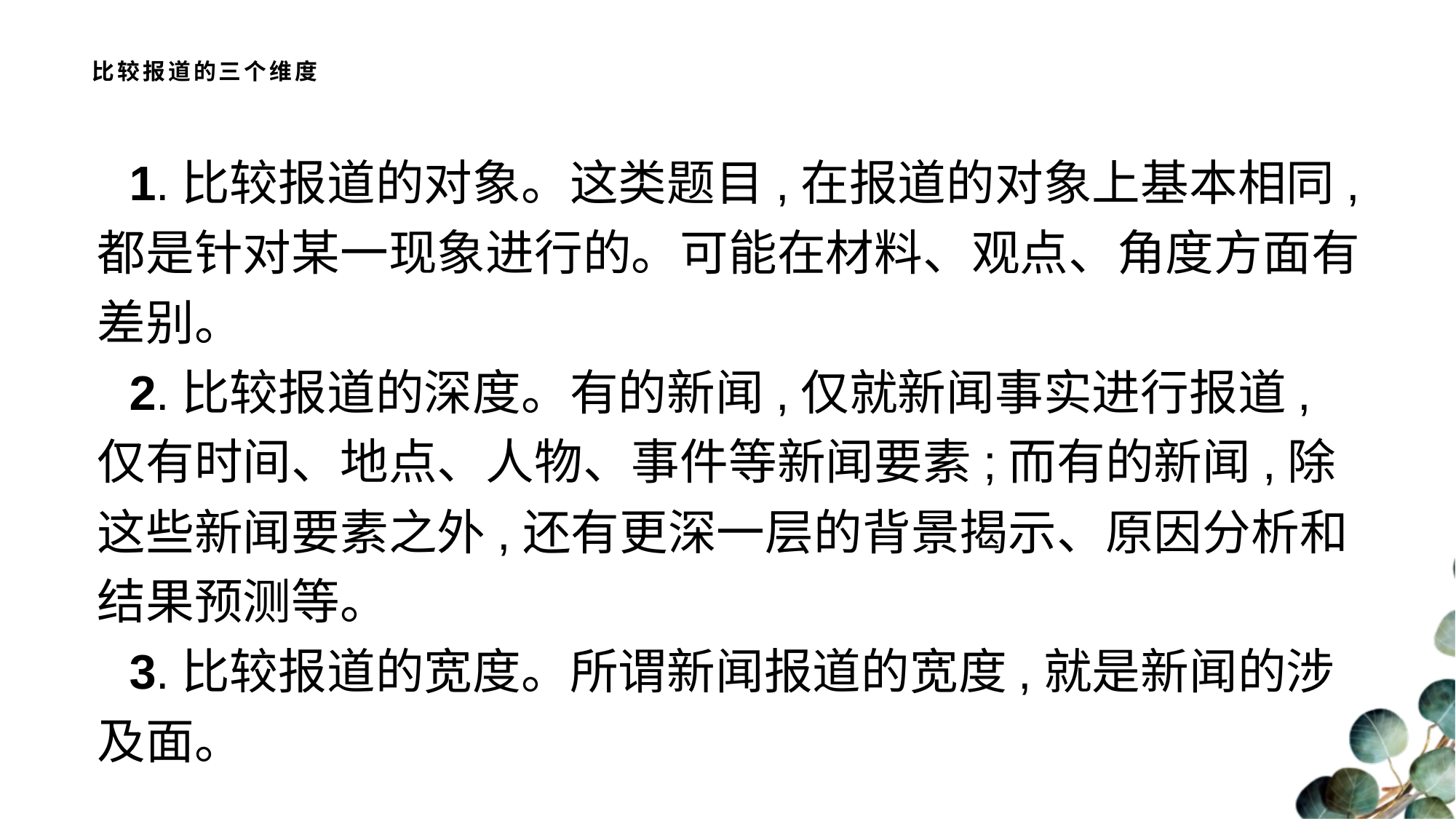

# 比较报道的三个维度
1.比较报道的对象。这类题目,在报道的对象上基本相同,都是针对某一现象进行的。可能在材料、观点、角度方面有差别。
2.比较报道的深度。有的新闻,仅就新闻事实进行报道,仅有时间、地点、人物、事件等新闻要素;而有的新闻,除这些新闻要素之外,还有更深一层的背景揭示、原因分析和结果预测等。
3.比较报道的宽度。所谓新闻报道的宽度,就是新闻的涉及面。